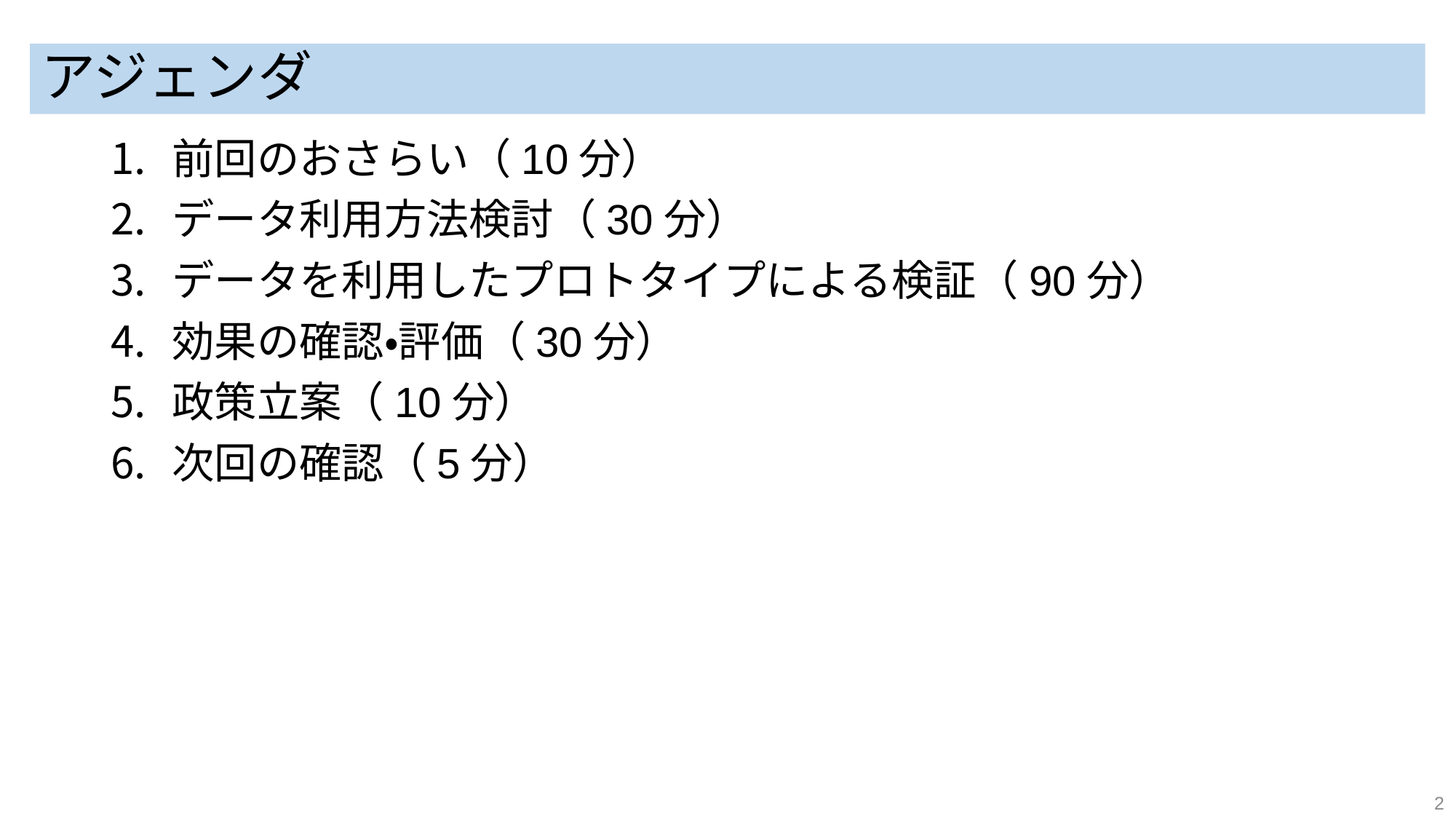

# アジェンダ
前回のおさらい（10分）
データ利用方法検討（30分）
データを利用したプロトタイプによる検証（90分）
効果の確認・評価（30分）
政策立案（10分）
次回の確認（5分）
2